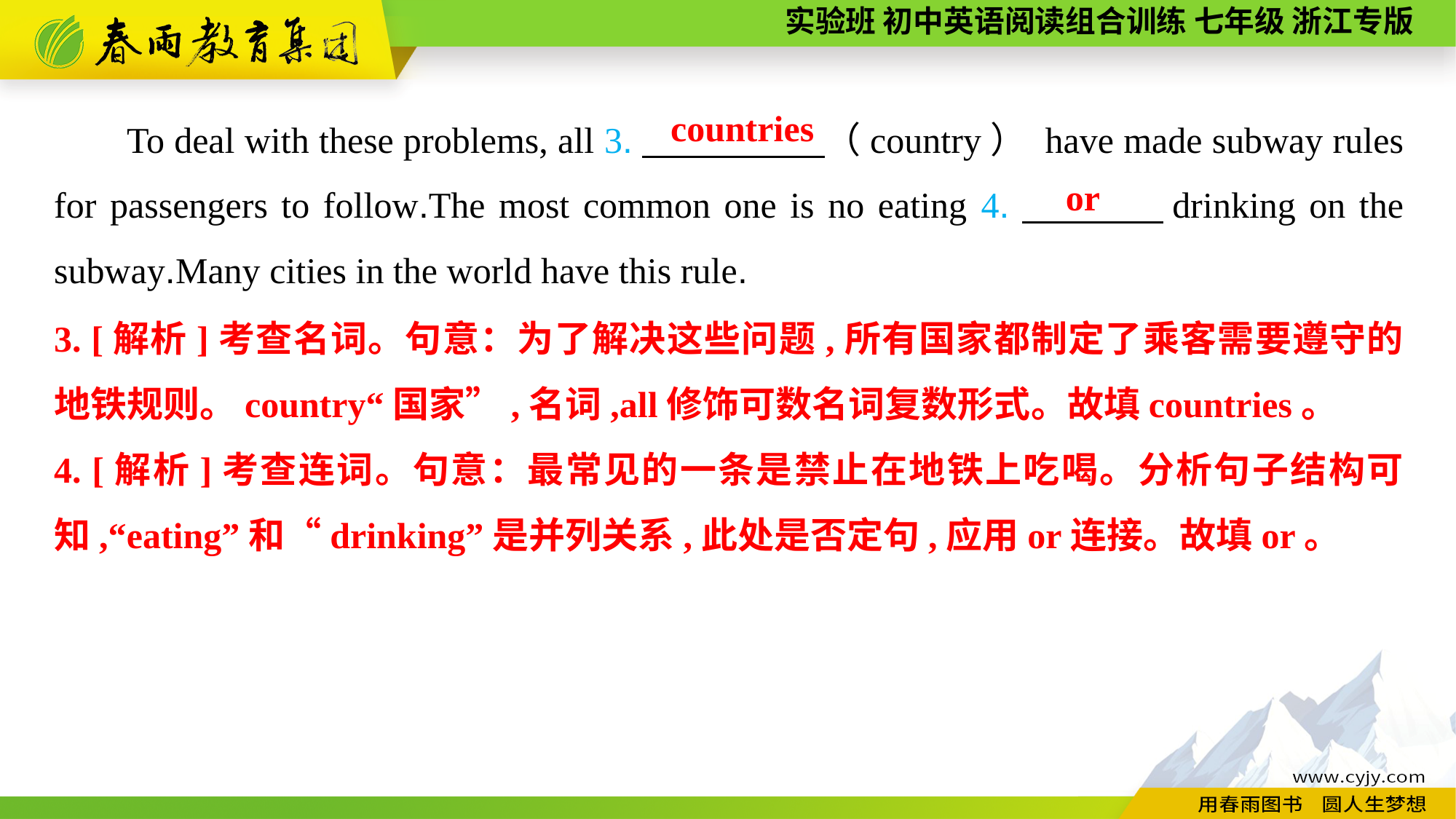

To deal with these problems, all 3.　　　　    （country） have made subway rules for passengers to follow.The most common one is no eating 4.　        drinking on the subway.Many cities in the world have this rule.
countries
or
3. [解析]考查名词。句意：为了解决这些问题,所有国家都制定了乘客需要遵守的地铁规则。country“国家”,名词,all修饰可数名词复数形式。故填countries。
4. [解析]考查连词。句意：最常见的一条是禁止在地铁上吃喝。分析句子结构可知,“eating”和“drinking”是并列关系,此处是否定句,应用or连接。故填or。